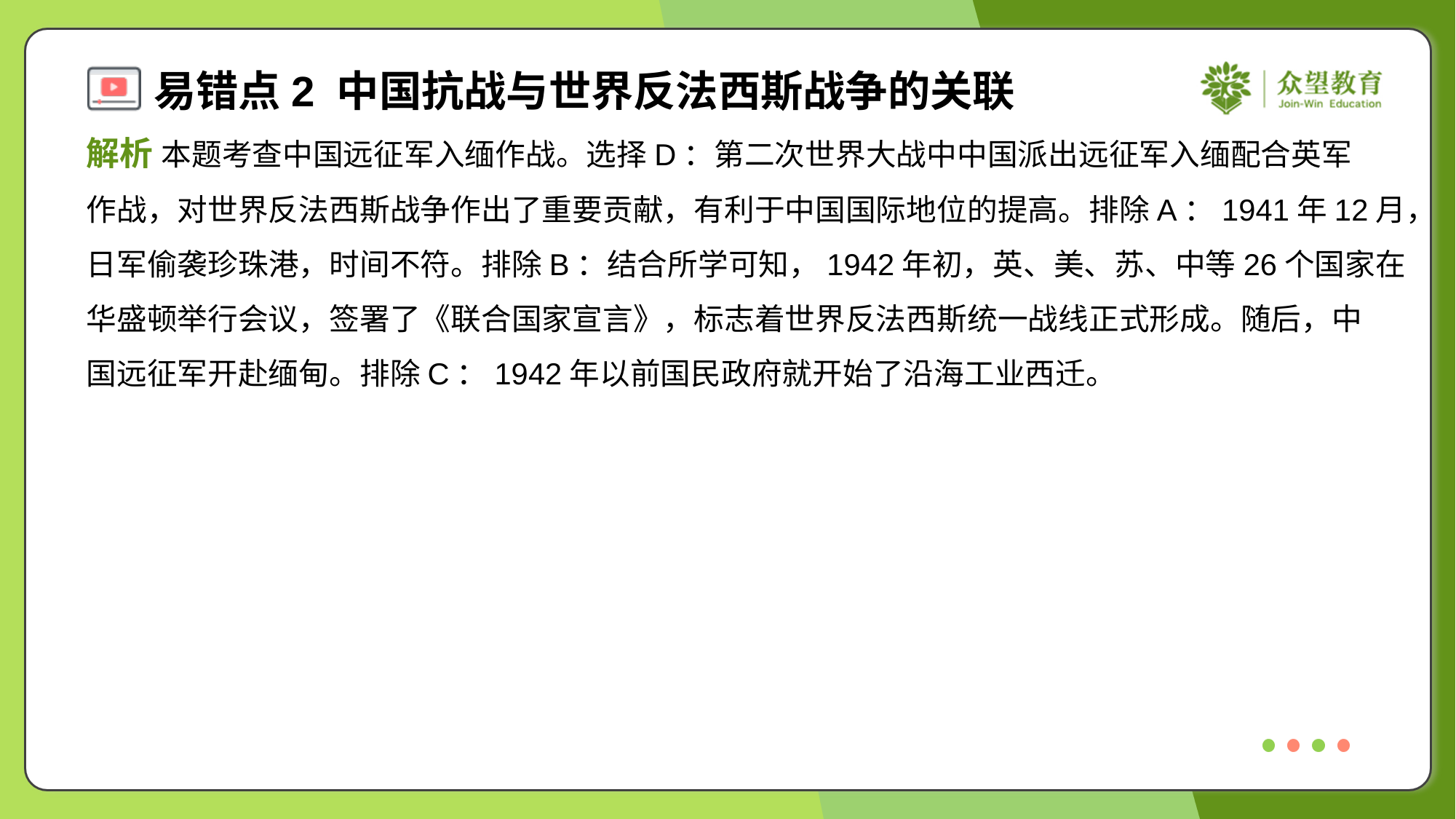

解析 本题考查中国远征军入缅作战。选择D：第二次世界大战中中国派出远征军入缅配合英军
作战，对世界反法西斯战争作出了重要贡献，有利于中国国际地位的提高。排除A：1941年12月，
日军偷袭珍珠港，时间不符。排除B：结合所学可知，1942年初，英、美、苏、中等26个国家在
华盛顿举行会议，签署了《联合国家宣言》，标志着世界反法西斯统一战线正式形成。随后，中
国远征军开赴缅甸。排除C：1942年以前国民政府就开始了沿海工业西迁。